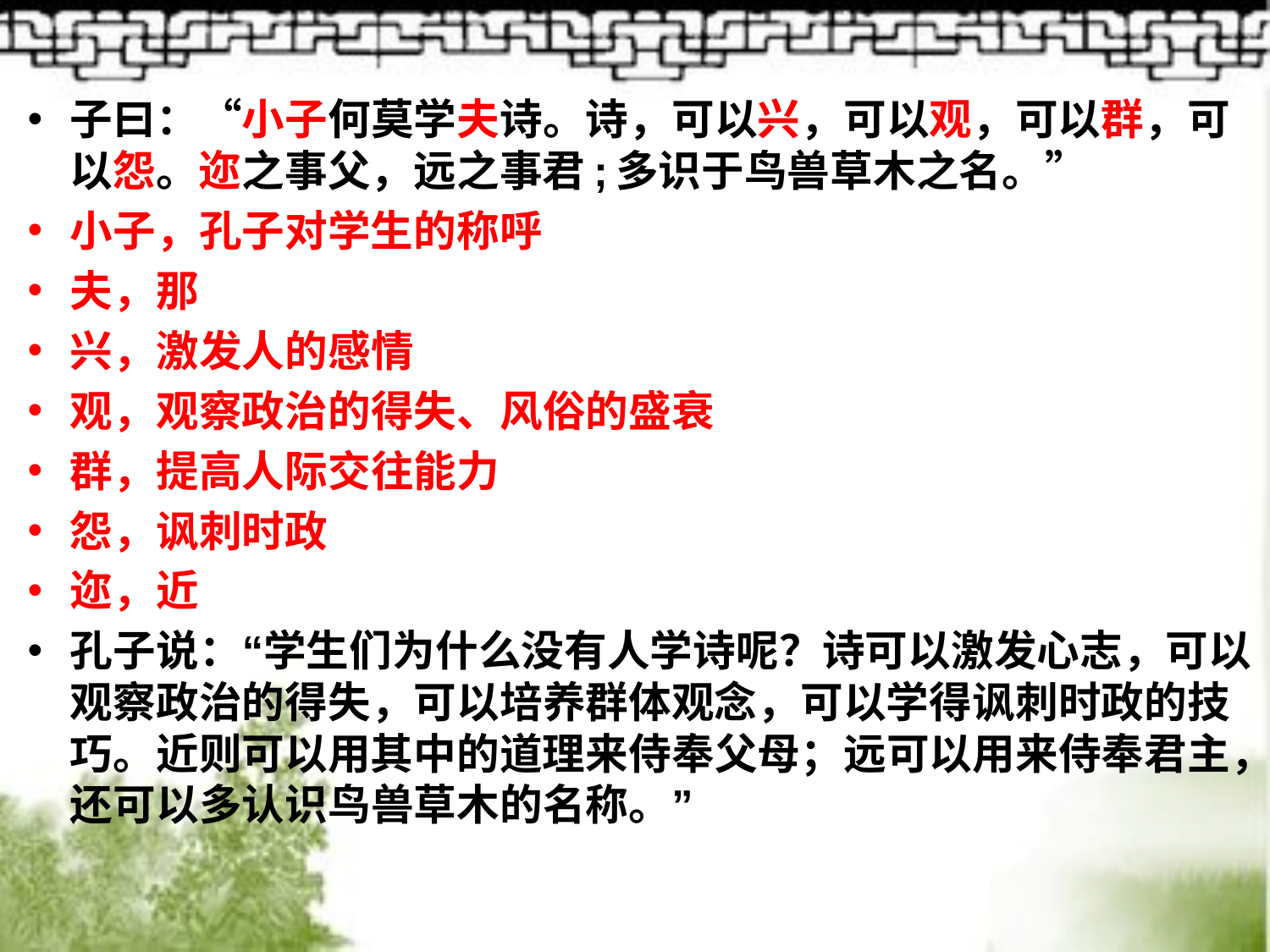

子曰：“小子何莫学夫诗。诗，可以兴，可以观，可以群，可以怨。迩之事父，远之事君;多识于鸟兽草木之名。”
小子，孔子对学生的称呼
夫，那
兴，激发人的感情
观，观察政治的得失、风俗的盛衰
群，提高人际交往能力
怨，讽刺时政
迩，近
孔子说：“学生们为什么没有人学诗呢？诗可以激发心志，可以观察政治的得失，可以培养群体观念，可以学得讽刺时政的技巧。近则可以用其中的道理来侍奉父母；远可以用来侍奉君主，还可以多认识鸟兽草木的名称。”